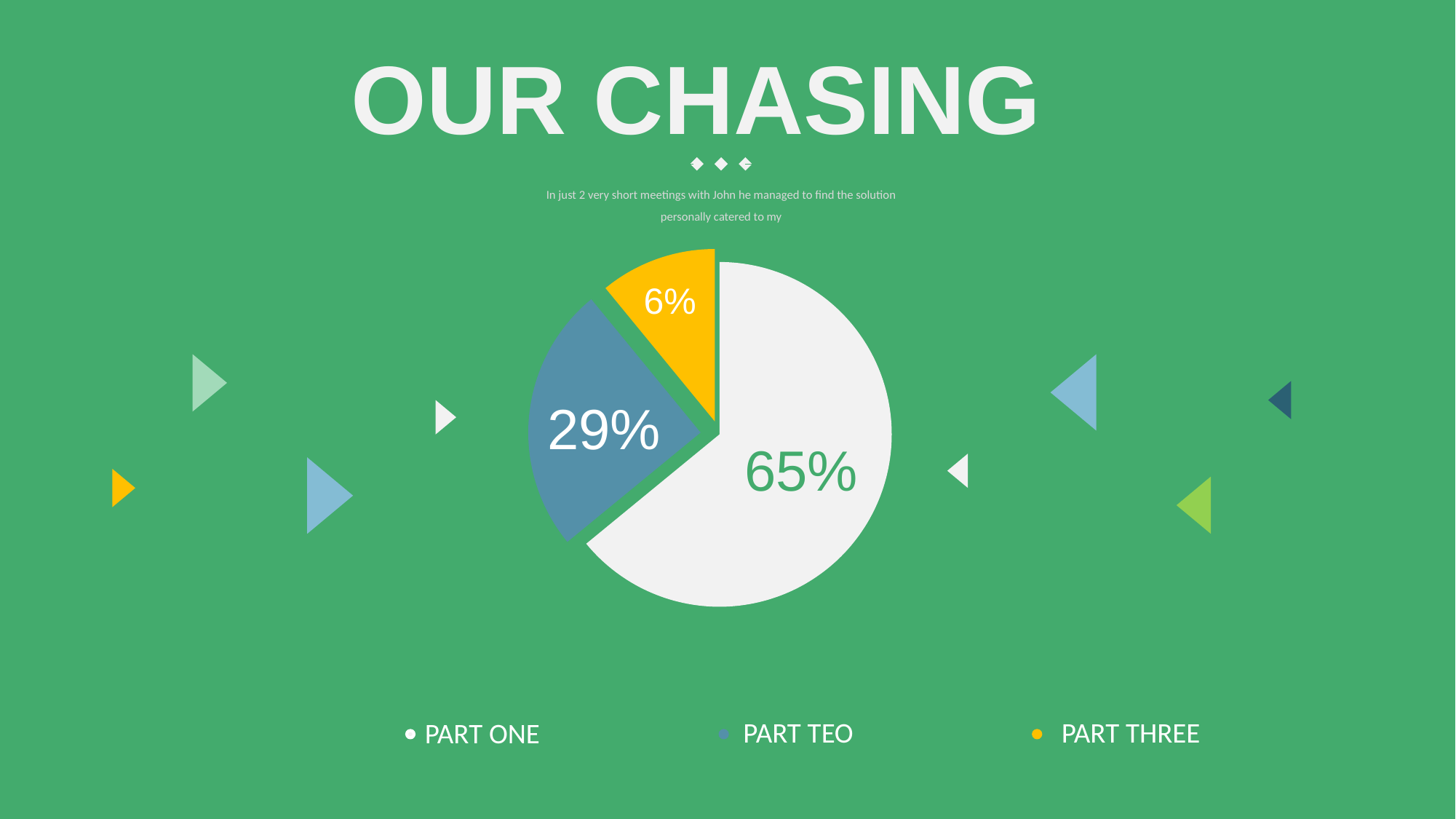

OUR CHASING

In just 2 very short meetings with John he managed to find the solution personally catered to my

### Chart

| Category | 销售额 |
|---|---|
| 第一季度 | 8.2 |
| 第二季度 | 3.2 |
| 第三季度 | 1.4 |
6%

29%
65%
PART TEO
PART THREE
PART ONE